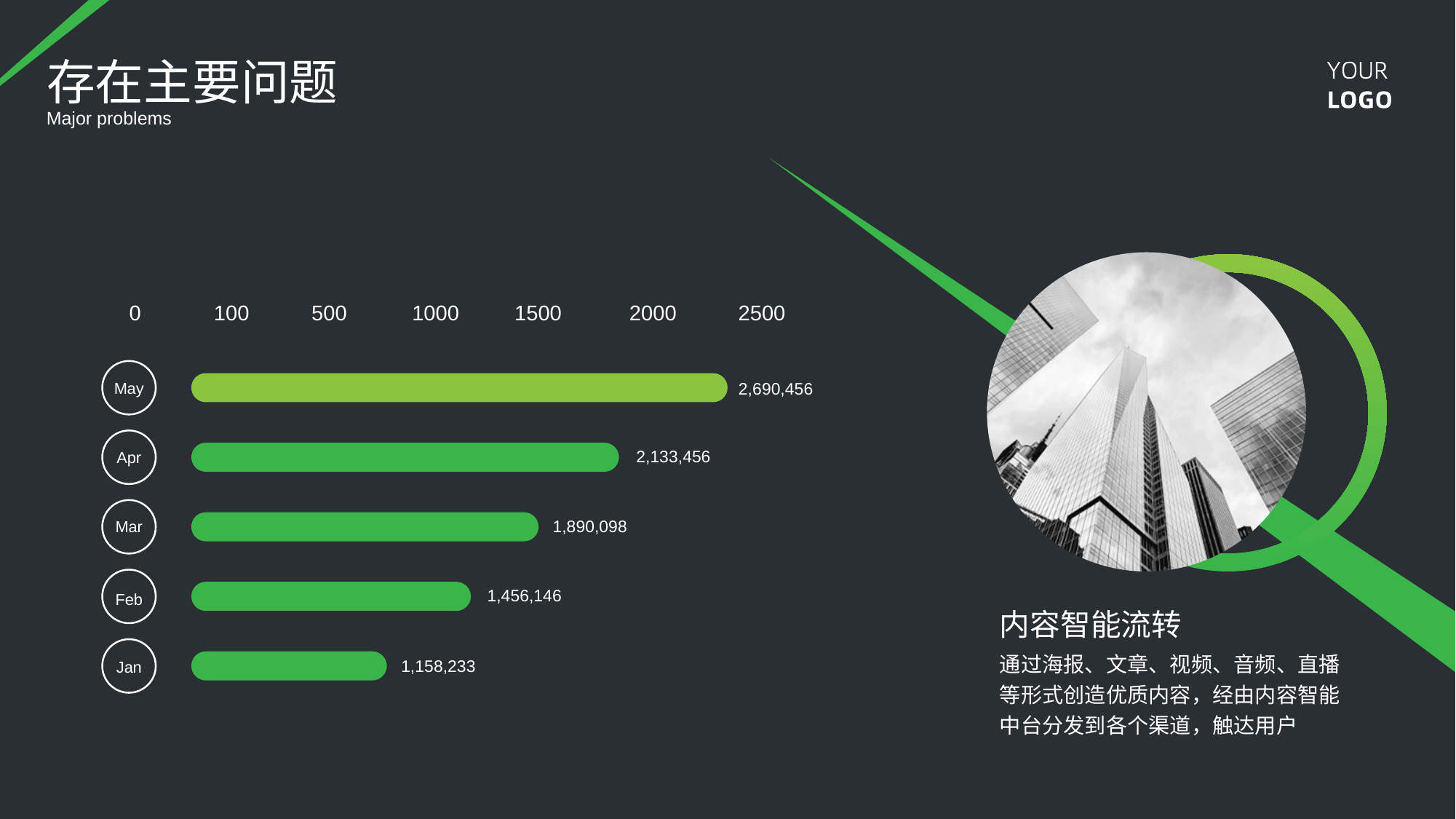

存在主要问题

Major problems

0
100
500
1000
1500
2000
2500

May
2,690,456

2,133,456
Apr

1,890,098
Mar

1,456,146
Feb
内容智能流转

通过海报、文章、视频、音频、直播等形式创造优质内容，经由内容智能中台分发到各个渠道，触达用户

1,158,233
Jan